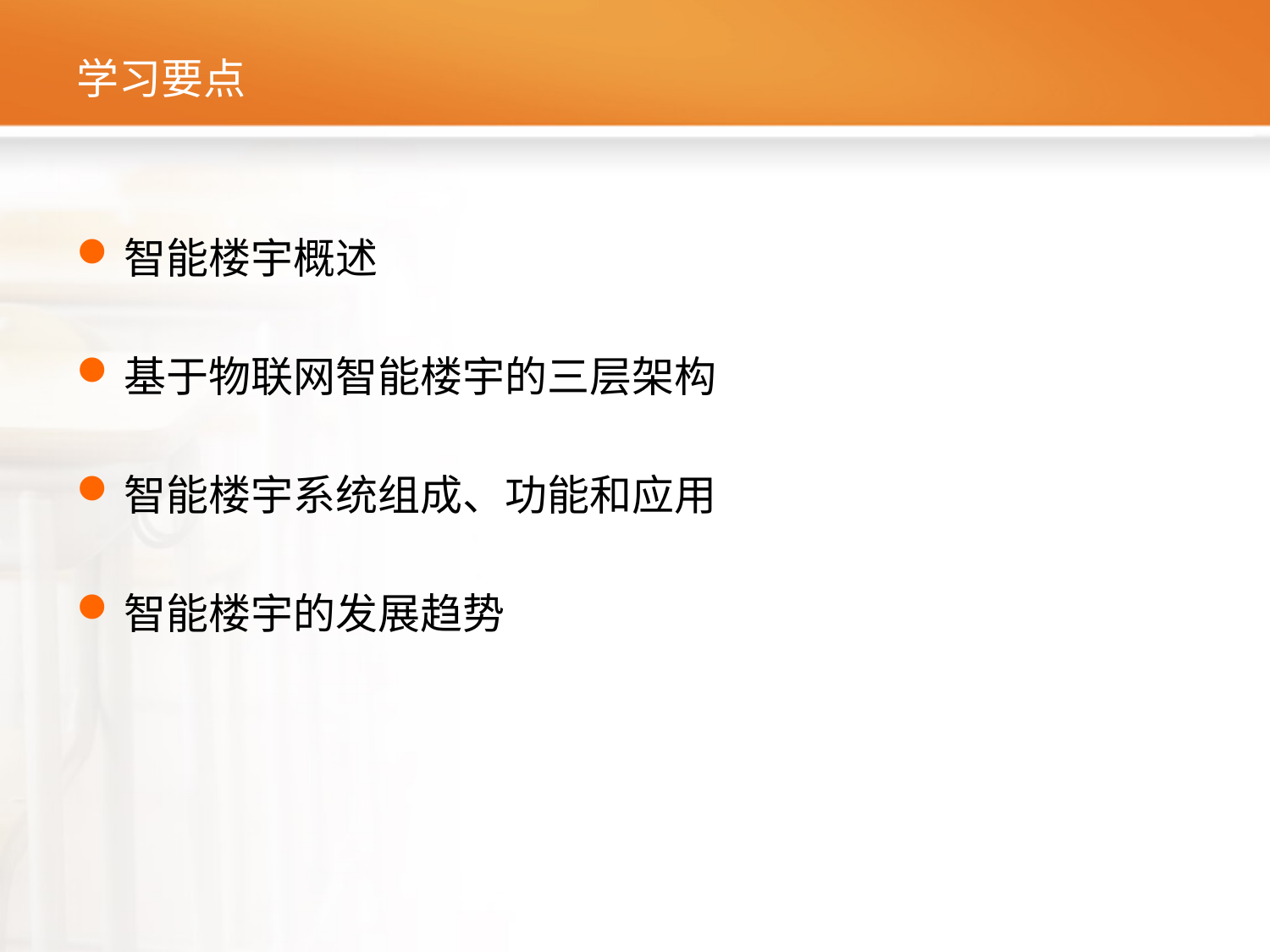

# 学习要点

智能楼宇概述

基于物联网智能楼宇的三层架构

智能楼宇系统组成、功能和应用

智能楼宇的发展趋势